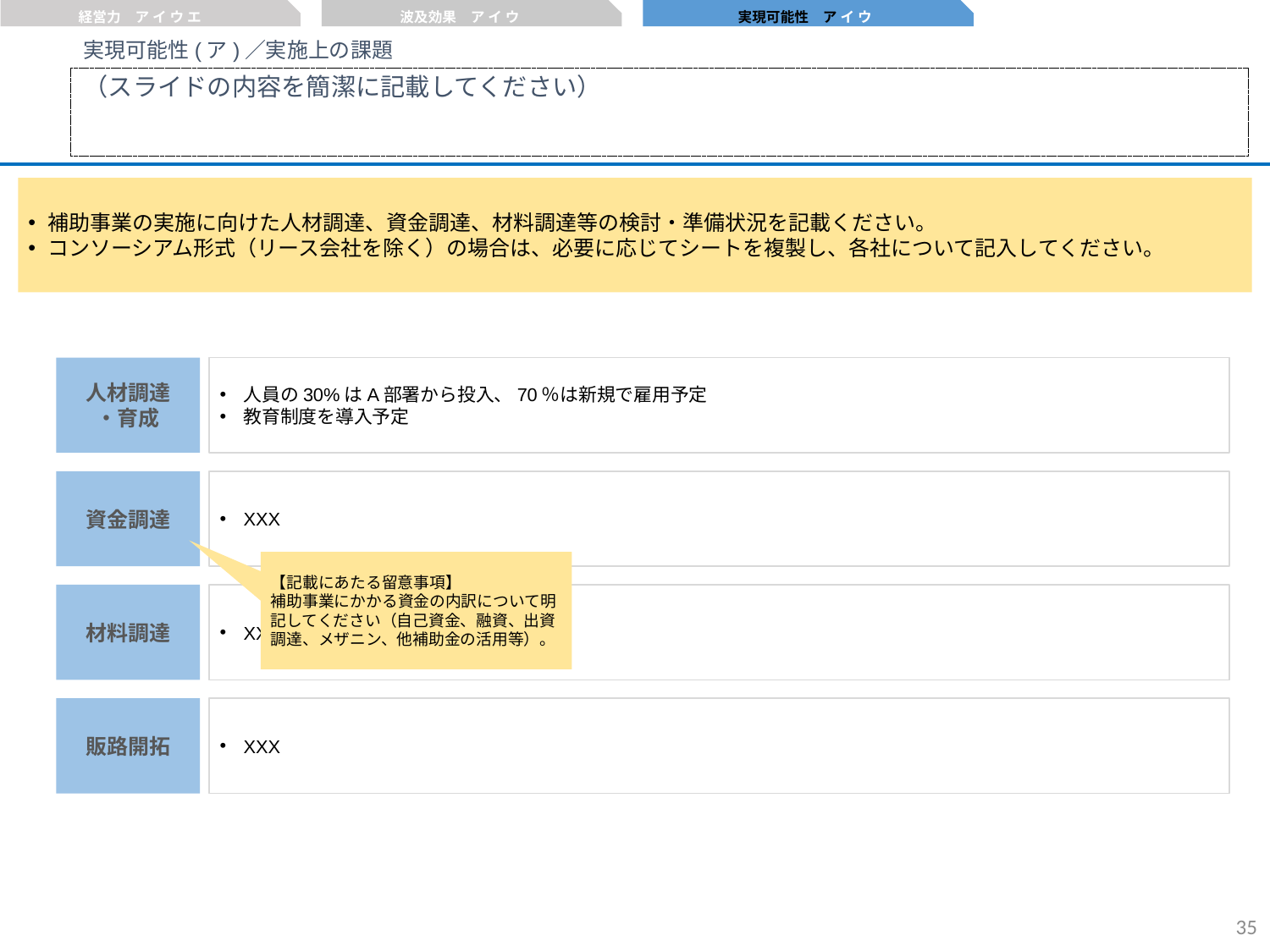

経営力　ア イ ウ エ
波及効果　ア イ ウ
実現可能性　ア イ ウ
実現可能性(ア)／実施上の課題
（スライドの内容を簡潔に記載してください）
補助事業の実施に向けた人材調達、資金調達、材料調達等の検討・準備状況を記載ください。
コンソーシアム形式（リース会社を除く）の場合は、必要に応じてシートを複製し、各社について記入してください。
人材調達
・育成
人員の30%はA部署から投入、70％は新規で雇用予定
教育制度を導入予定
資金調達
XXX
【記載にあたる留意事項】
補助事業にかかる資金の内訳について明記してください（自己資金、融資、出資調達、メザニン、他補助金の活用等）。
材料調達
XXX
販路開拓
XXX
35